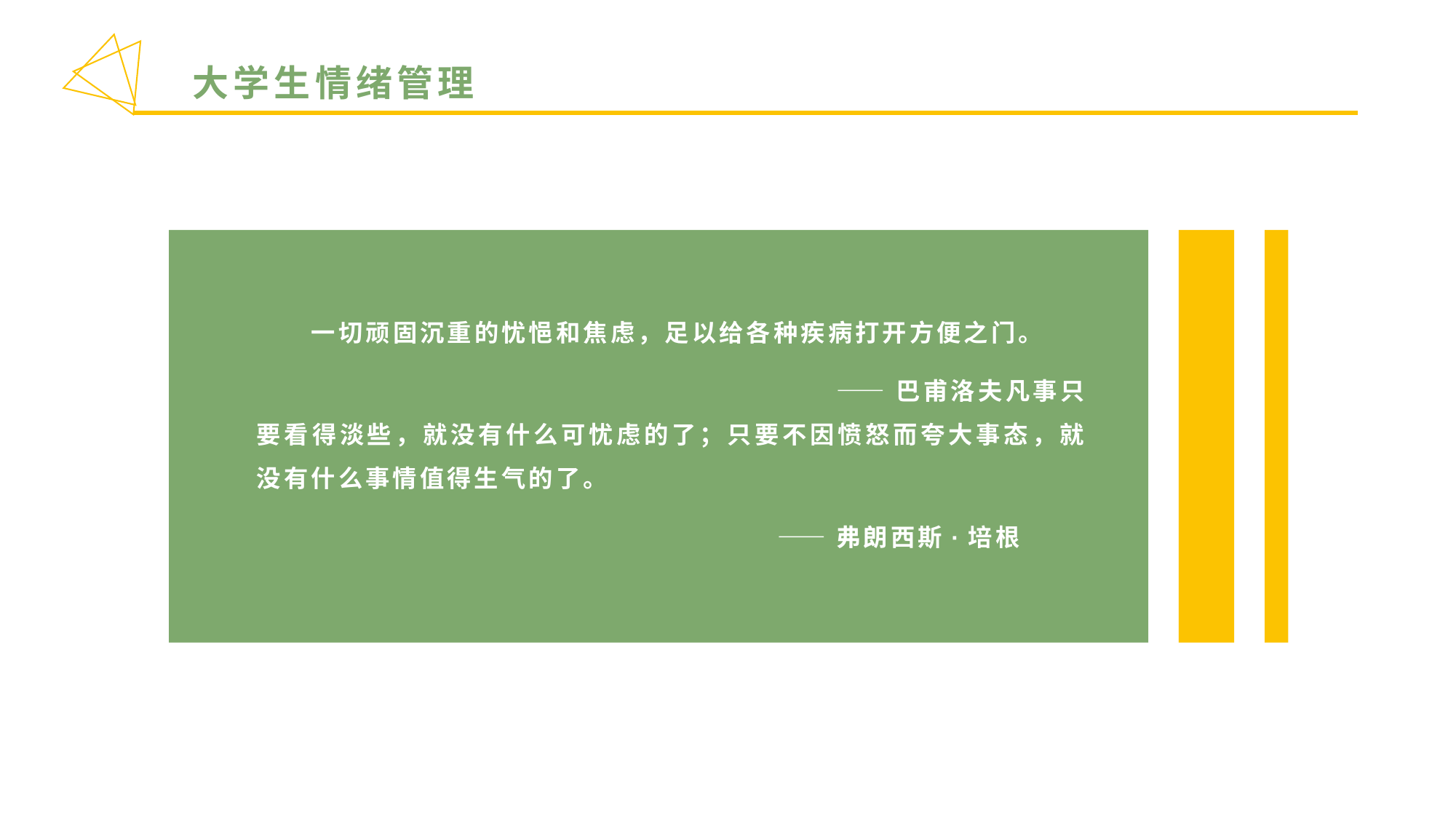

大学生情绪管理

一切顽固沉重的忧悒和焦虑，足以给各种疾病打开方便之门。
                                                             ——巴甫洛夫凡事只要看得淡些，就没有什么可忧虑的了；只要不因愤怒而夸大事态，就没有什么事情值得生气的了。
                                                       ——弗朗西斯·培根